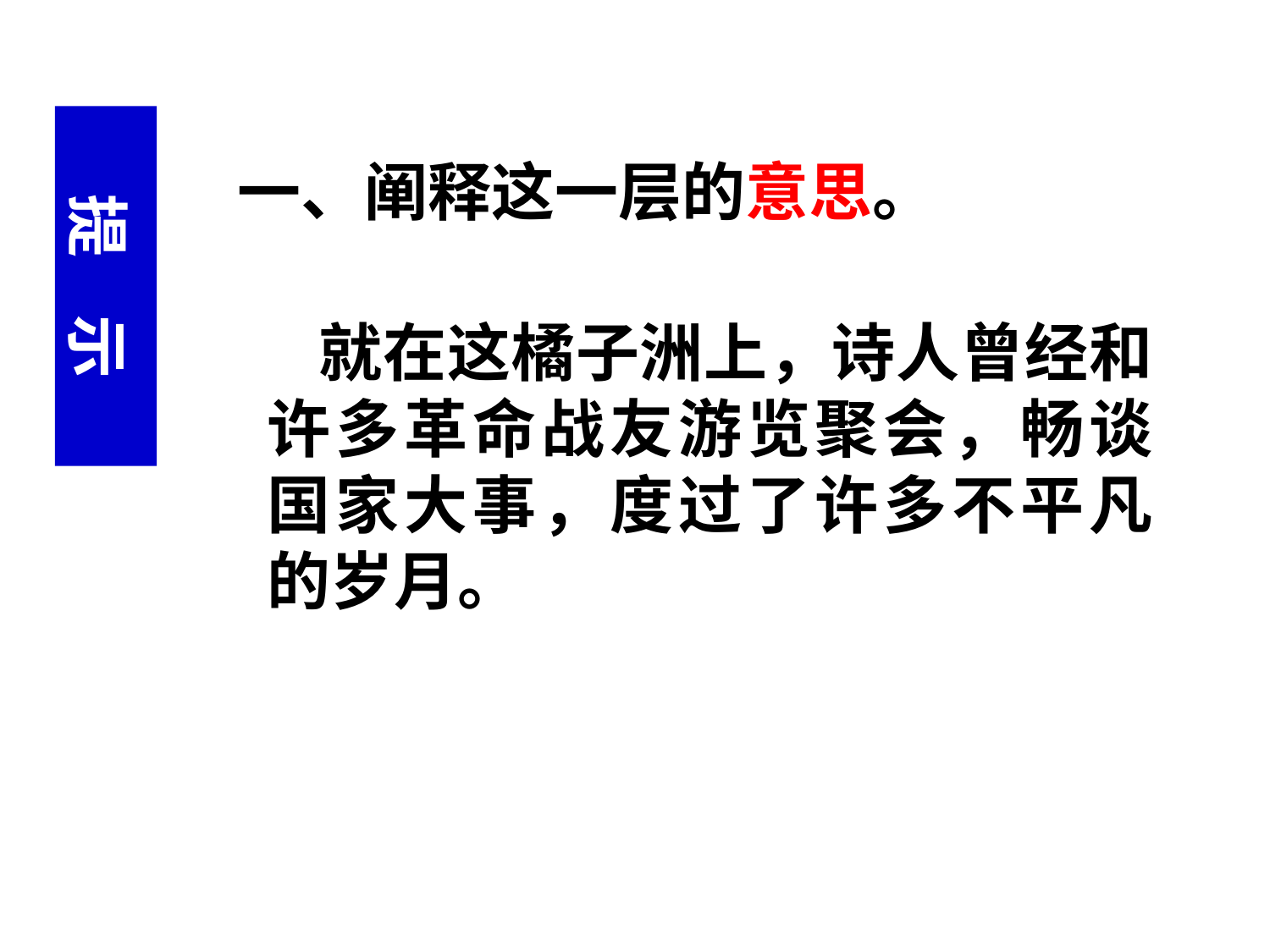

提    示
一、阐释这一层的意思。
    就在这橘子洲上，诗人曾经和许多革命战友游览聚会，畅谈国家大事，度过了许多不平凡的岁月。
41